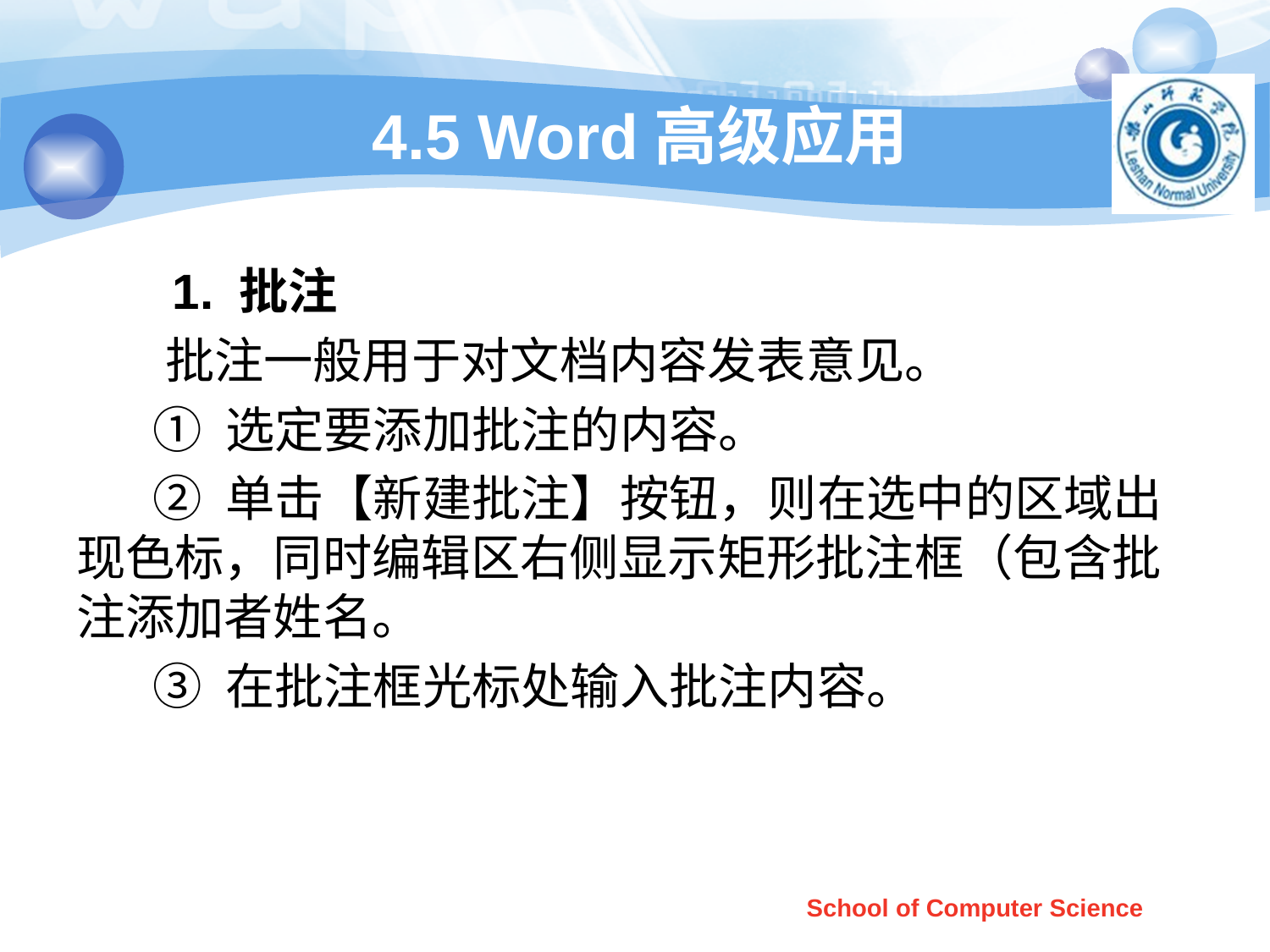

# 4.5 Word高级应用
       1. 批注
       批注一般用于对文档内容发表意见。
       ① 选定要添加批注的内容。
       ② 单击【新建批注】按钮，则在选中的区域出现色标，同时编辑区右侧显示矩形批注框（包含批注添加者姓名。
       ③ 在批注框光标处输入批注内容。
School of Computer Science